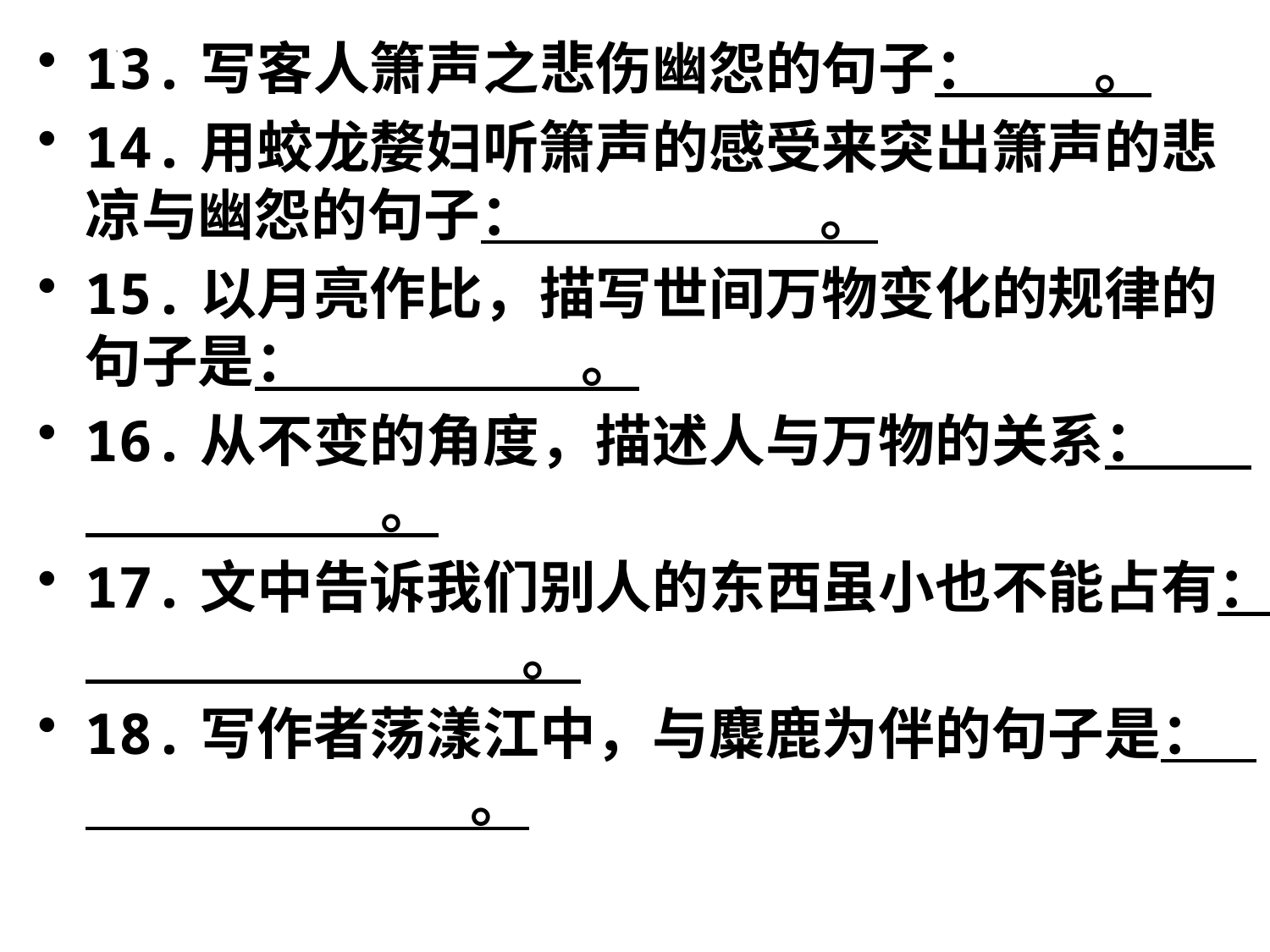

13.写客人箫声之悲伤幽怨的句子：        。
14.用蛟龙嫠妇听箫声的感受来突出箫声的悲凉与幽怨的句子：                      。
15.以月亮作比，描写世间万物变化的规律的句子是：                     。
16.从不变的角度，描述人与万物的关系：                               。
17.文中告诉我们别人的东西虽小也不能占有：                                  。
18.写作者荡漾江中，与麋鹿为伴的句子是：                                  。
#